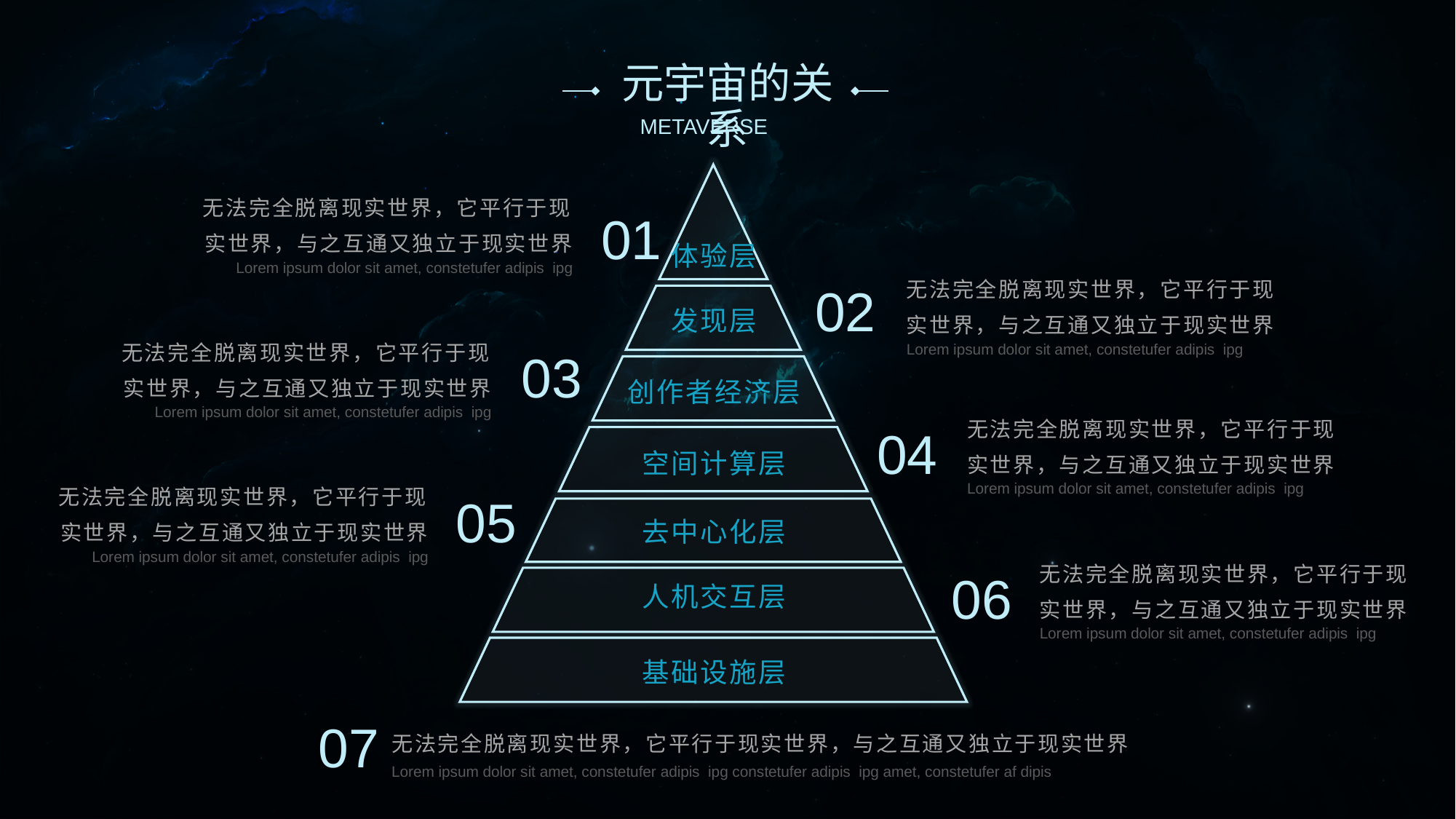

# 元宇宙的关系

无法完全脱离现实世界，它平行于现实世界，与之互通又独立于现实世界
01
体验层
Lorem ipsum dolor sit amet, constetufer adipis  ipg
无法完全脱离现实世界，它平行于现实世界，与之互通又独立于现实世界
02
发现层
无法完全脱离现实世界，它平行于现实世界，与之互通又独立于现实世界
Lorem ipsum dolor sit amet, constetufer adipis  ipg
03
创作者经济层
Lorem ipsum dolor sit amet, constetufer adipis  ipg
无法完全脱离现实世界，它平行于现实世界，与之互通又独立于现实世界
04
空间计算层
无法完全脱离现实世界，它平行于现实世界，与之互通又独立于现实世界
Lorem ipsum dolor sit amet, constetufer adipis  ipg
05
去中心化层
Lorem ipsum dolor sit amet, constetufer adipis  ipg
无法完全脱离现实世界，它平行于现实世界，与之互通又独立于现实世界
06
人机交互层
Lorem ipsum dolor sit amet, constetufer adipis  ipg
基础设施层
07
无法完全脱离现实世界，它平行于现实世界，与之互通又独立于现实世界
Lorem ipsum dolor sit amet, constetufer adipis  ipg constetufer adipis  ipg amet, constetufer af dipis